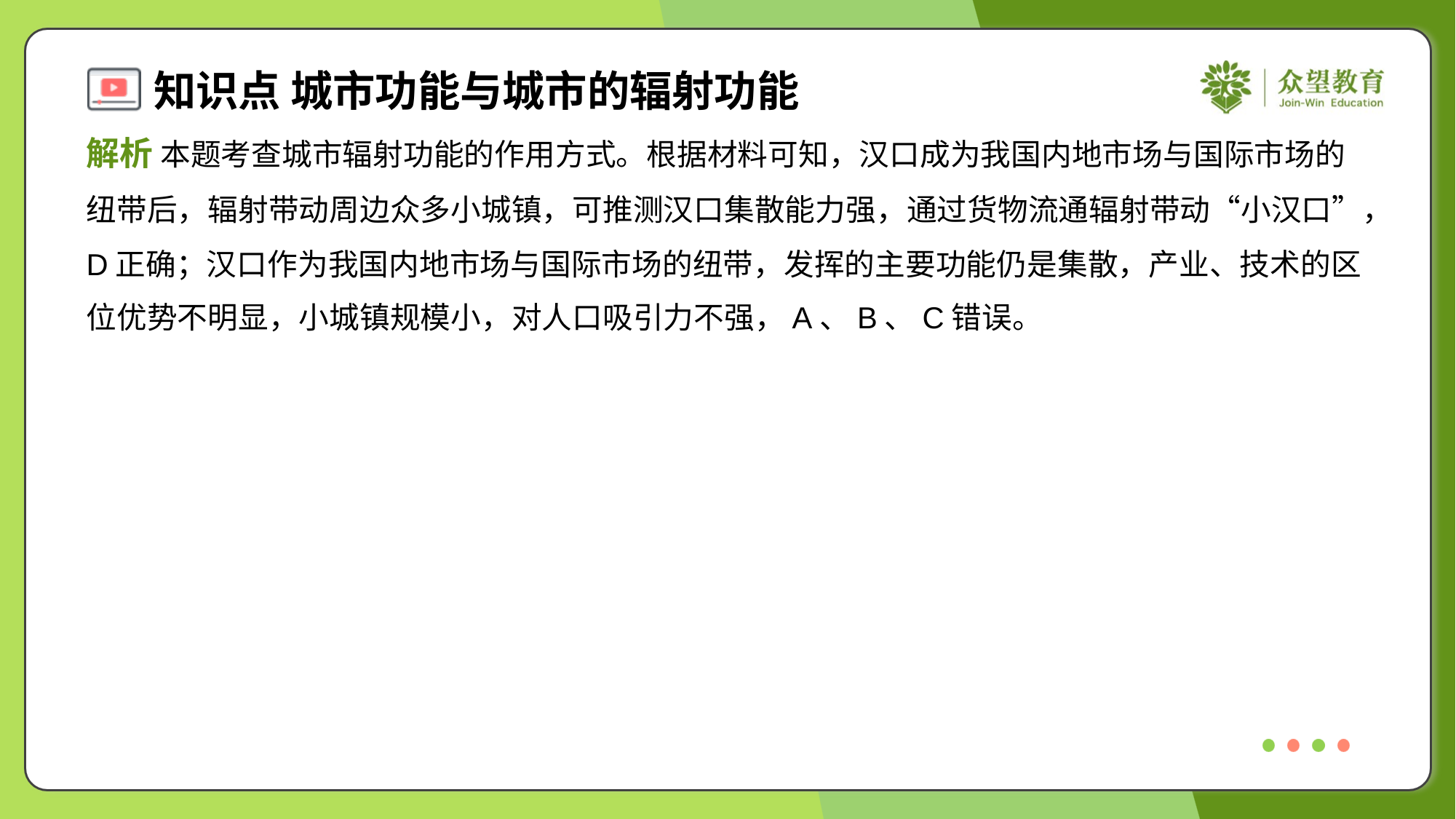

解析 本题考查城市辐射功能的作用方式。根据材料可知，汉口成为我国内地市场与国际市场的
纽带后，辐射带动周边众多小城镇，可推测汉口集散能力强，通过货物流通辐射带动“小汉口”，
D正确；汉口作为我国内地市场与国际市场的纽带，发挥的主要功能仍是集散，产业、技术的区
位优势不明显，小城镇规模小，对人口吸引力不强，A、B、C错误。